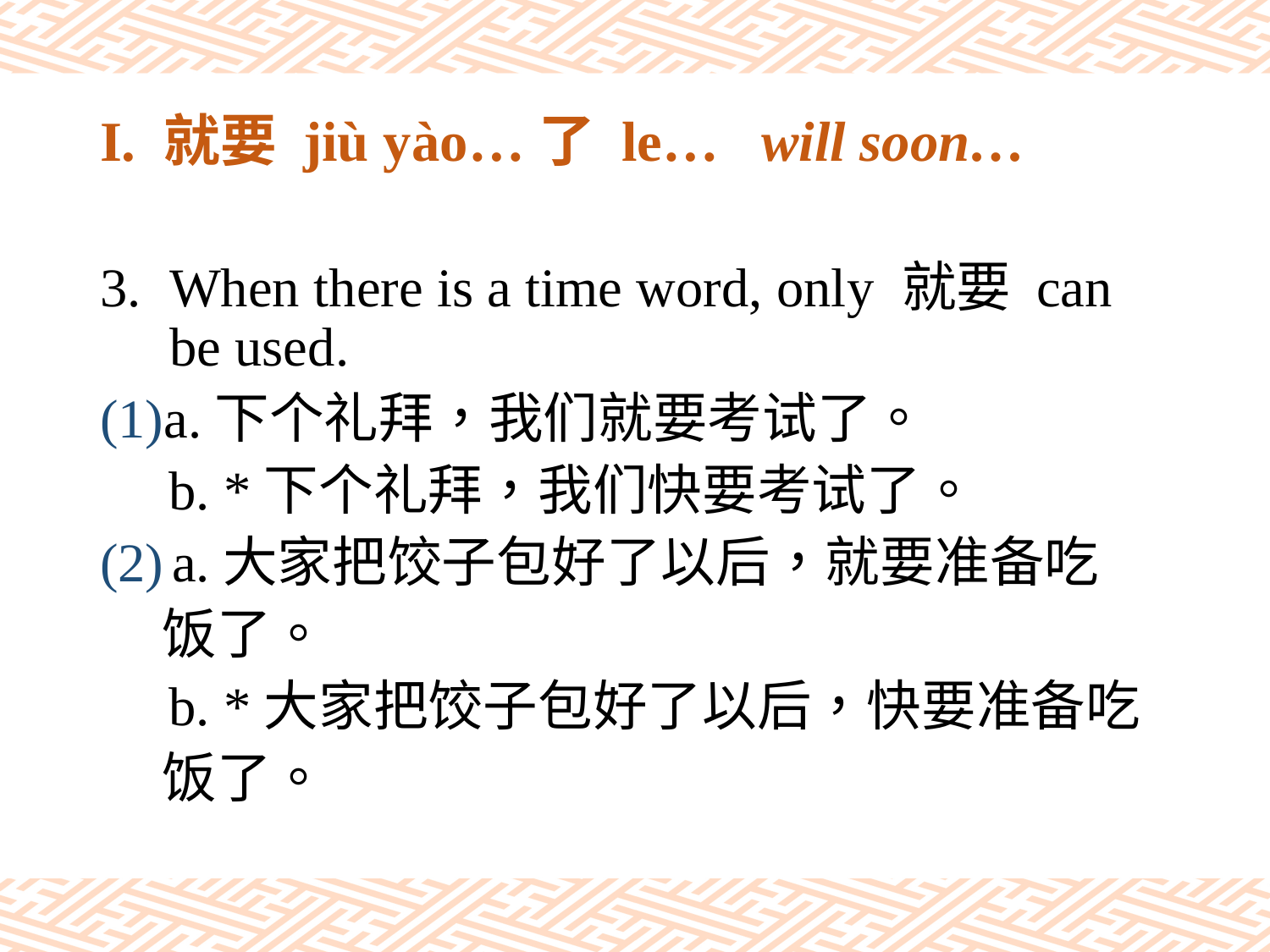

# I. 就要 jiù yào…了 le…   will soon…
When there is a time word, only 就要 can be used.
(1)a.下个礼拜，我们就要考试了。
     b. *下个礼拜，我们快要考试了。
(2) a.大家把饺子包好了以后，就要准备吃
    饭了。
     b. *大家把饺子包好了以后，快要准备吃
    饭了。